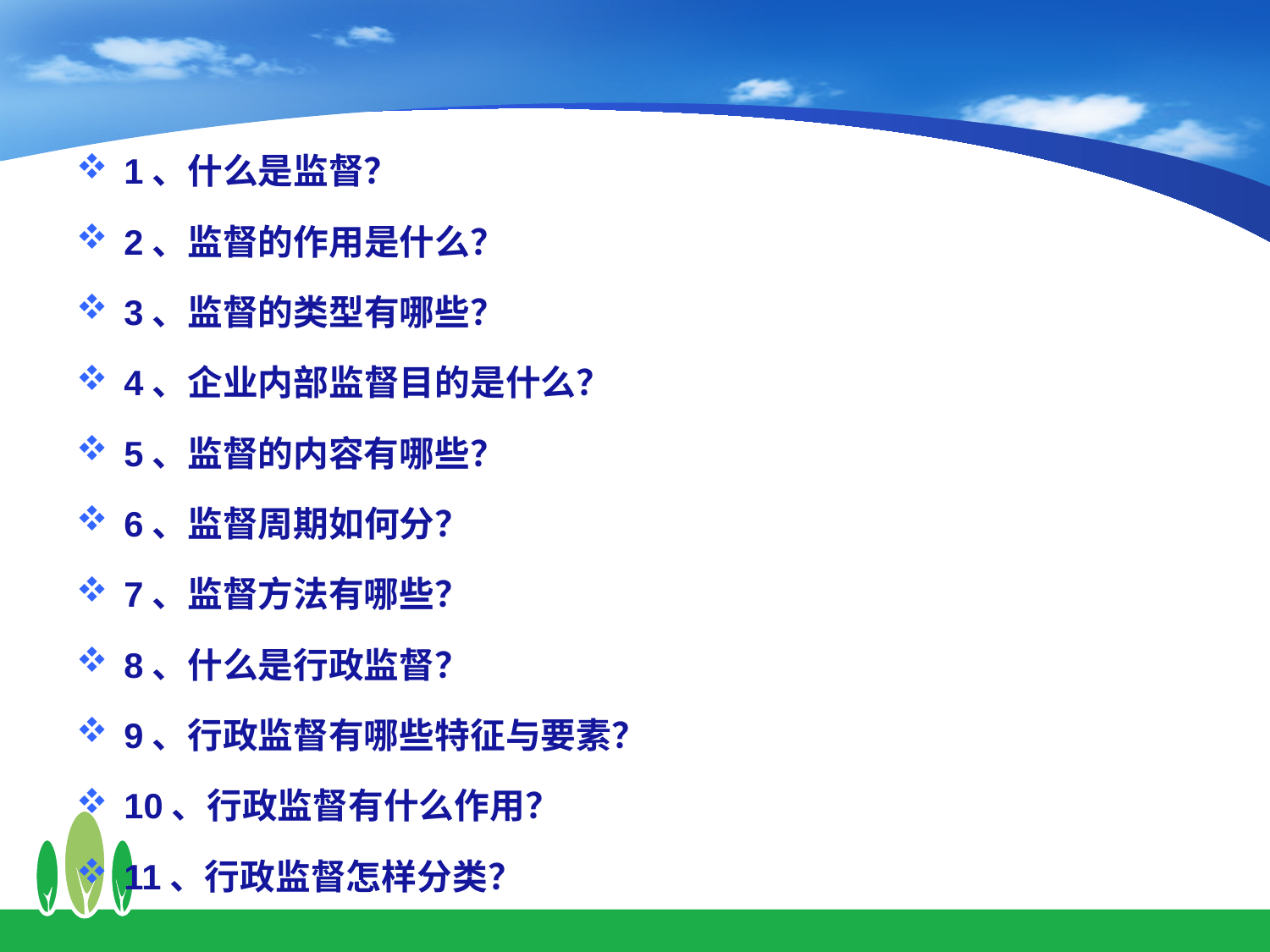

1、什么是监督？
2、监督的作用是什么？
3、监督的类型有哪些？
4、企业内部监督目的是什么？
5、监督的内容有哪些？
6、监督周期如何分？
7、监督方法有哪些？
8、什么是行政监督？
9、行政监督有哪些特征与要素？
10、行政监督有什么作用？
11、行政监督怎样分类？

89